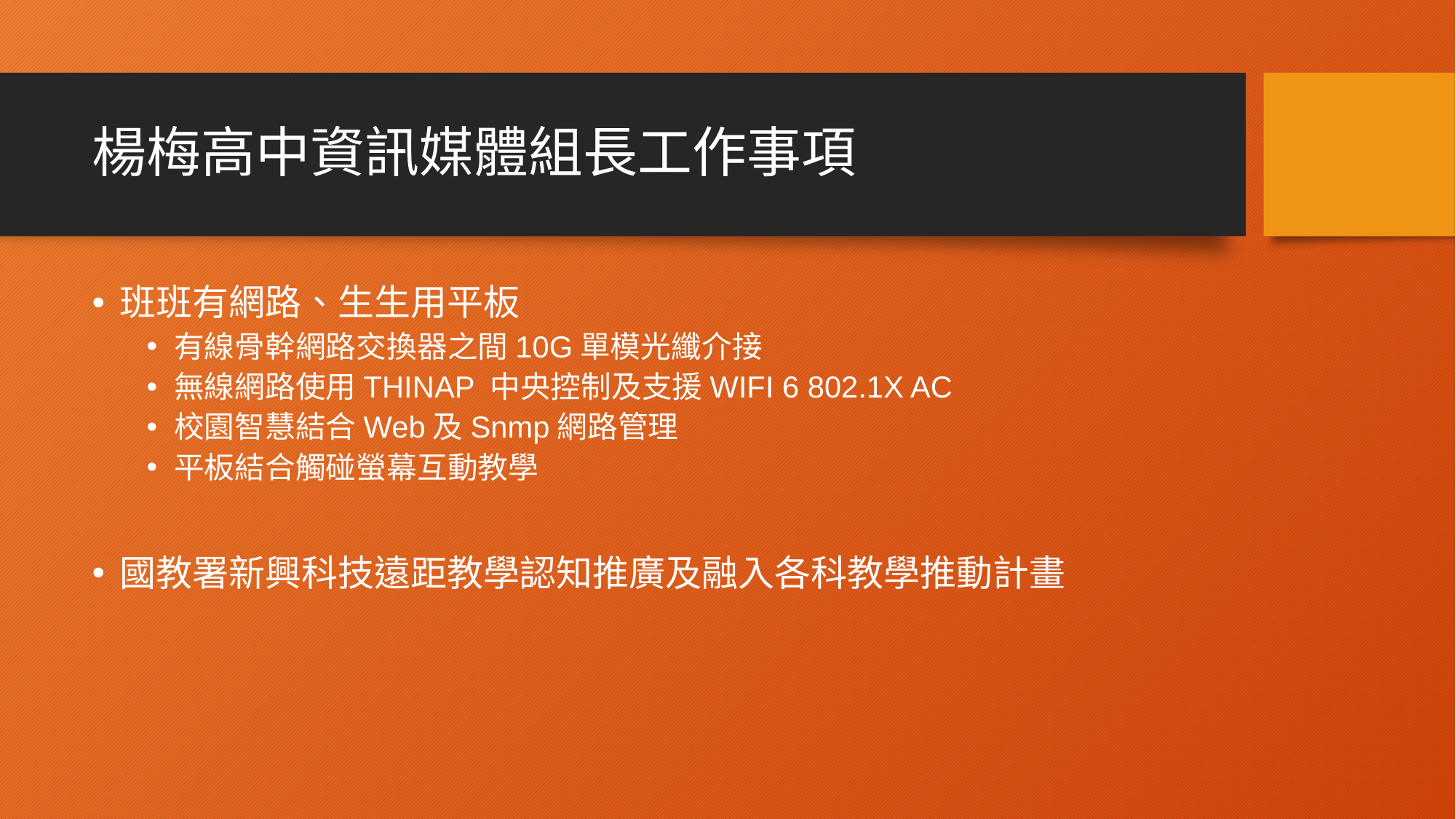

# 楊梅高中資訊媒體組長工作事項
班班有網路、生生用平板
有線骨幹網路交換器之間10G單模光纖介接
無線網路使用THINAP 中央控制及支援WIFI 6 802.1X AC
校園智慧結合Web及Snmp網路管理
平板結合觸碰螢幕互動教學

國教署新興科技遠距教學認知推廣及融入各科教學推動計畫